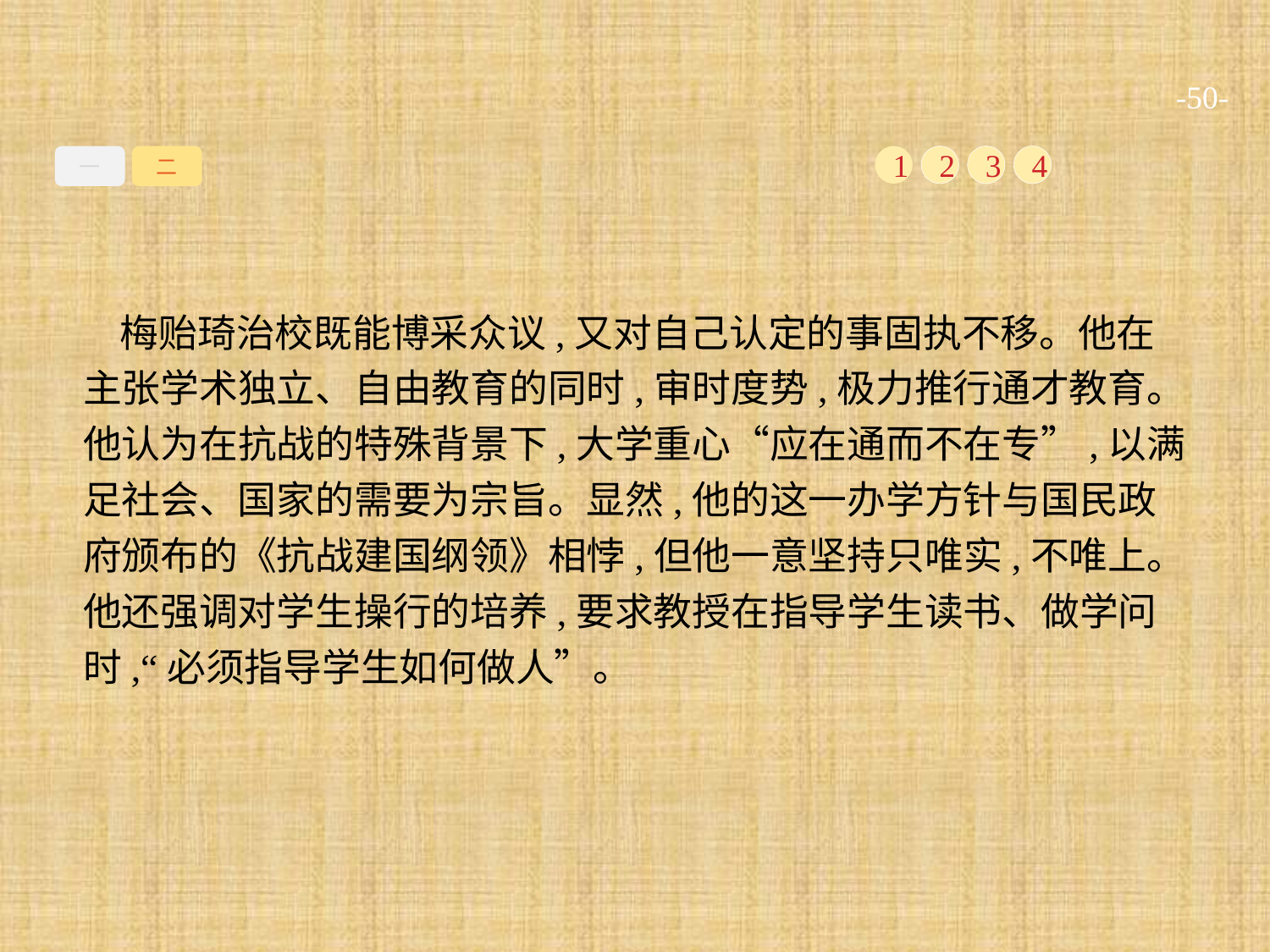

-50-
一
二
1
2
3
4
梅贻琦治校既能博采众议,又对自己认定的事固执不移。他在主张学术独立、自由教育的同时,审时度势,极力推行通才教育。他认为在抗战的特殊背景下,大学重心“应在通而不在专”,以满足社会、国家的需要为宗旨。显然,他的这一办学方针与国民政府颁布的《抗战建国纲领》相悖,但他一意坚持只唯实,不唯上。他还强调对学生操行的培养,要求教授在指导学生读书、做学问时,“必须指导学生如何做人”。